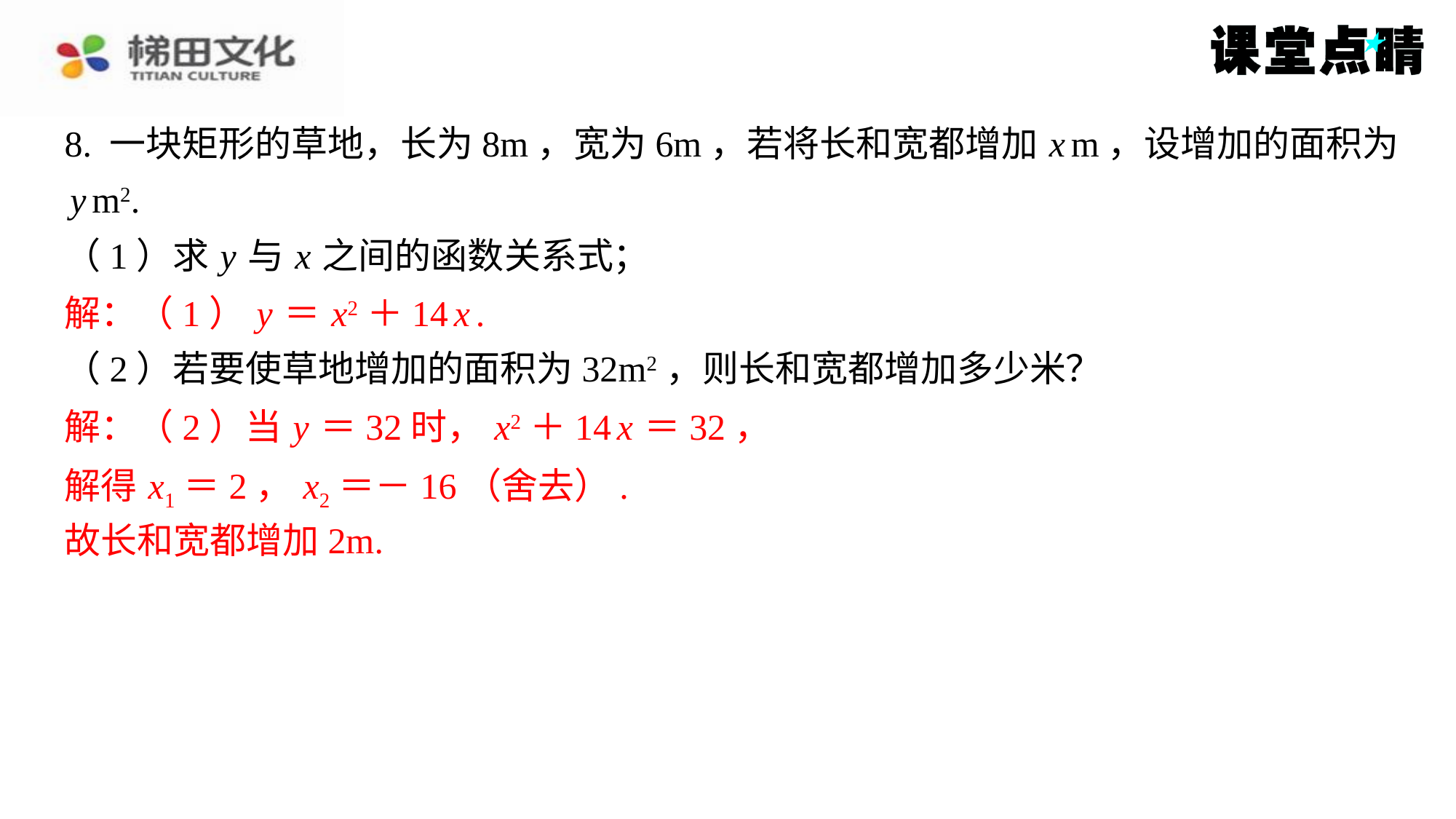

8. 一块矩形的草地，长为8m，宽为6m，若将长和宽都增加 x m，设增加的面积为
 y m2.
（1）求 y 与 x 之间的函数关系式；
解：（1） y ＝ x2＋14 x .
（2）若要使草地增加的面积为32m2，则长和宽都增加多少米？
解：（2）当 y ＝32时， x2＋14 x ＝32，
解得 x1＝2， x2＝－16（舍去）.
故长和宽都增加2m.
解：（1） y ＝ x2＋14 x .
解：（2）当 y ＝32时， x2＋14 x ＝32，
解得 x1＝2， x2＝－16（舍去）.
故长和宽都增加2m.